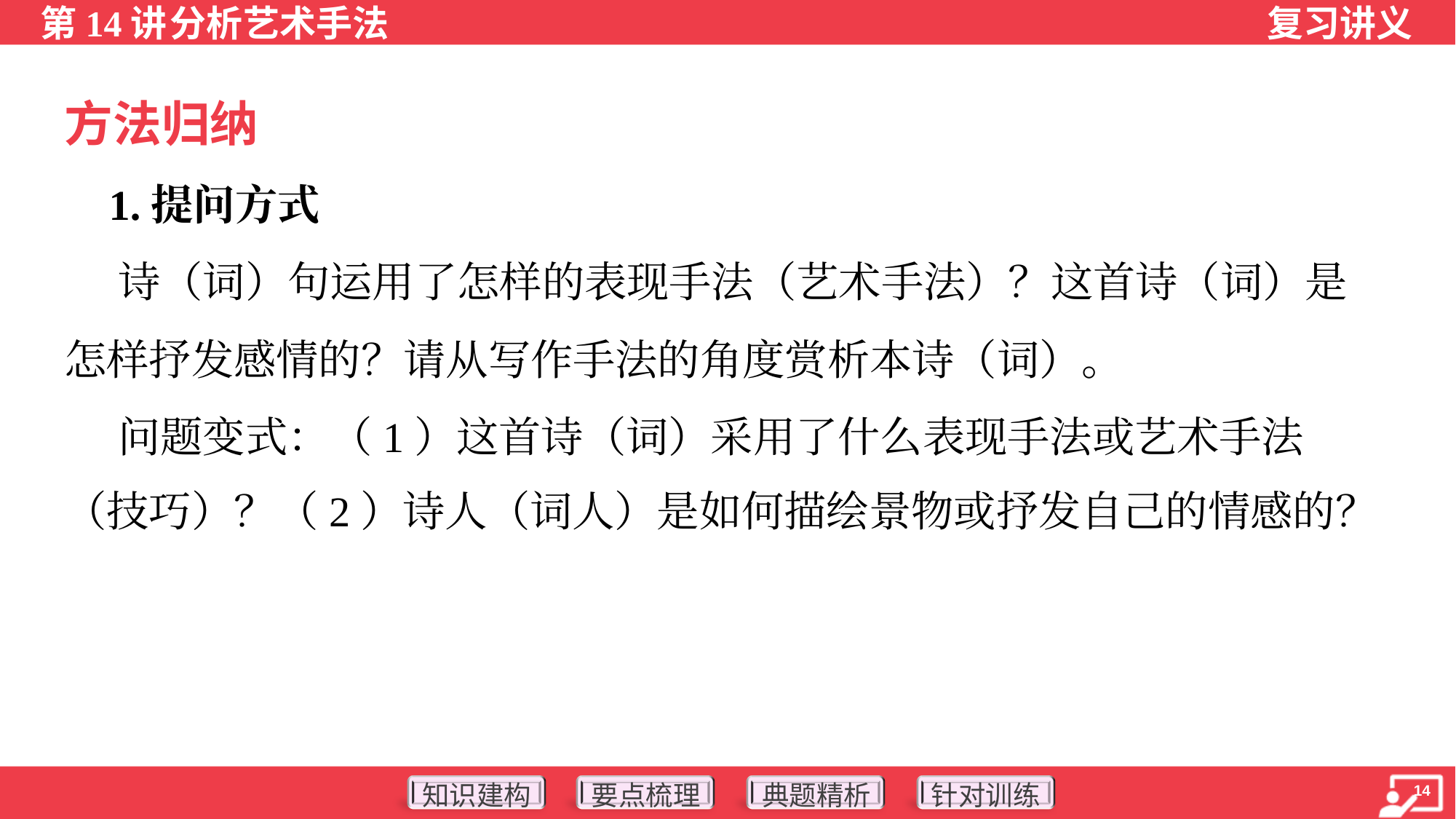

方法归纳
    1.提问方式
    诗（词）句运用了怎样的表现手法（艺术手法）？这首诗（词）是
怎样抒发感情的？请从写作手法的角度赏析本诗（词）。
    问题变式：（1）这首诗（词）采用了什么表现手法或艺术手法
（技巧）？（2）诗人（词人）是如何描绘景物或抒发自己的情感的？